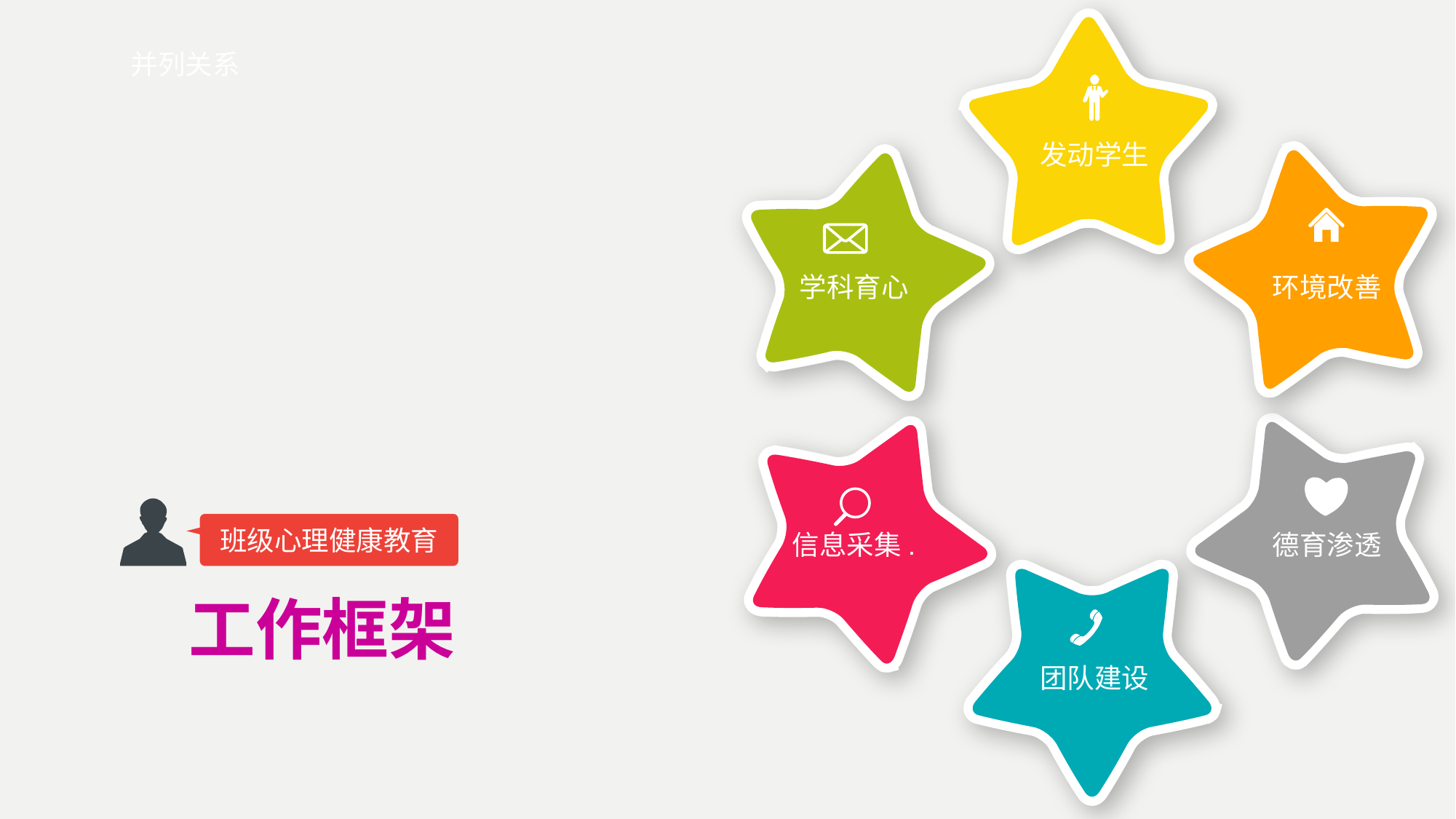

并列关系

发动学生

学科育心
环境改善

班级心理健康教育

信息采集.
德育渗透

工作框架

团队建设